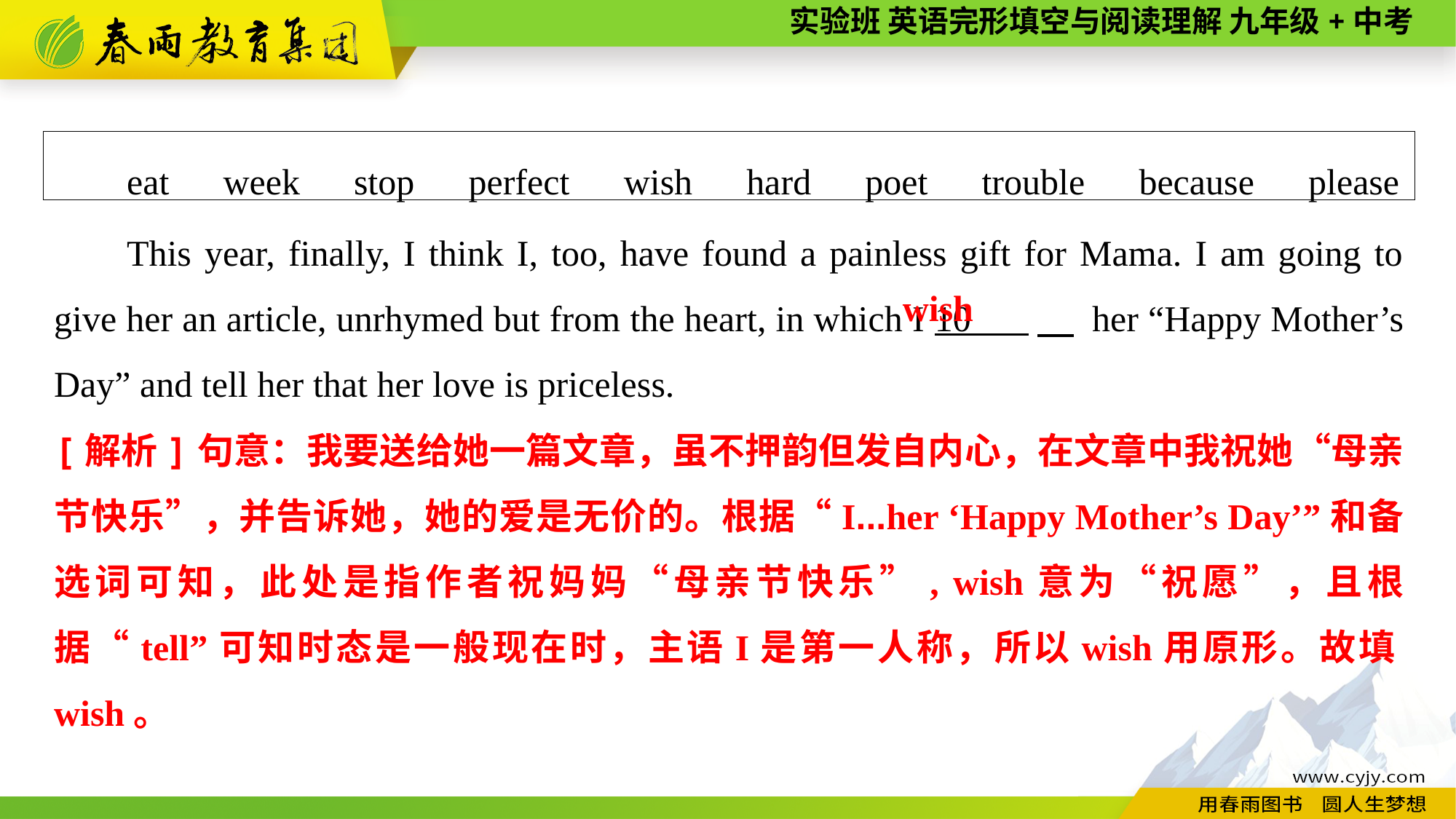

eat　week　stop　perfect　wish　hard　poet　trouble　because　please
This year, finally, I think I, too, have found a painless gift for Mama. I am going to give her an article, unrhymed but from the heart, in which I 10      　 her “Happy Mother’s Day” and tell her that her love is priceless.
wish
[解析]句意：我要送给她一篇文章，虽不押韵但发自内心，在文章中我祝她“母亲节快乐”，并告诉她，她的爱是无价的。根据“I...her ‘Happy Mother’s Day’”和备选词可知，此处是指作者祝妈妈“母亲节快乐”, wish意为“祝愿”，且根据“tell”可知时态是一般现在时，主语I是第一人称，所以wish用原形。故填wish。